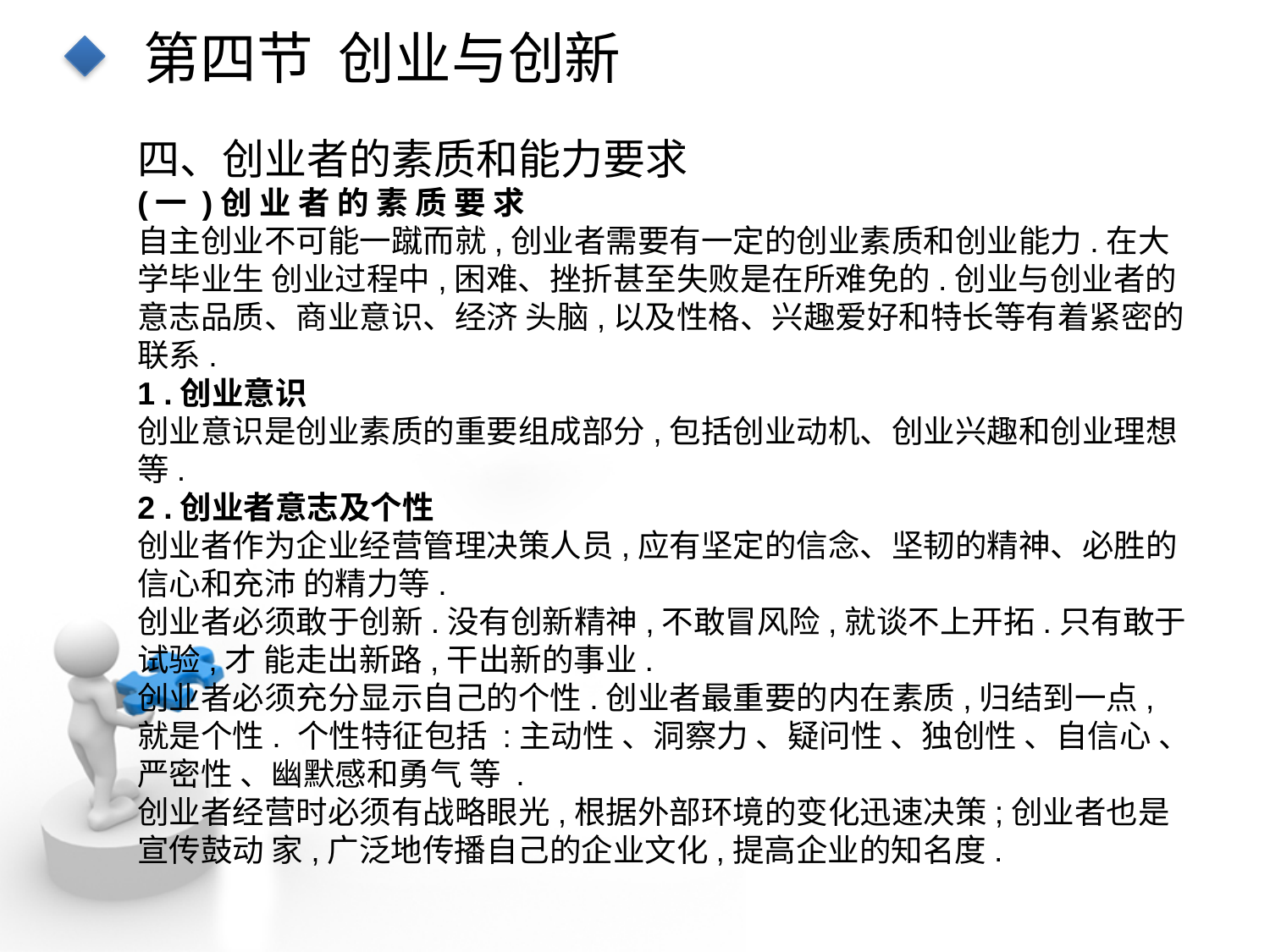

第四节  创业与创新

四、创业者的素质和能力要求
(一 )创 业 者 的 素 质 要 求
自主创业不可能一蹴而就,创业者需要有一定的创业素质和创业能力.在大学毕业生 创业过程中,困难、挫折甚至失败是在所难免的.创业与创业者的意志品质、商业意识、经济 头脑,以及性格、兴趣爱好和特长等有着紧密的联系.
1 .创业意识
创业意识是创业素质的重要组成部分,包括创业动机、创业兴趣和创业理想等.
2 .创业者意志及个性
创业者作为企业经营管理决策人员,应有坚定的信念、坚韧的精神、必胜的信心和充沛 的精力等.
创业者必须敢于创新.没有创新精神,不敢冒风险,就谈不上开拓.只有敢于试验,才 能走出新路,干出新的事业.
创业者必须充分显示自己的个性.创业者最重要的内在素质,归结到一点,就是个性. 个性特征包括 :主动性 、洞察力 、疑问性 、独创性 、自信心 、严密性 、幽默感和勇气 等 .
创业者经营时必须有战略眼光,根据外部环境的变化迅速决策;创业者也是宣传鼓动 家,广泛地传播自己的企业文化,提高企业的知名度.
点击添加文本
点击添加文本
点击添加文本
点击添加文本